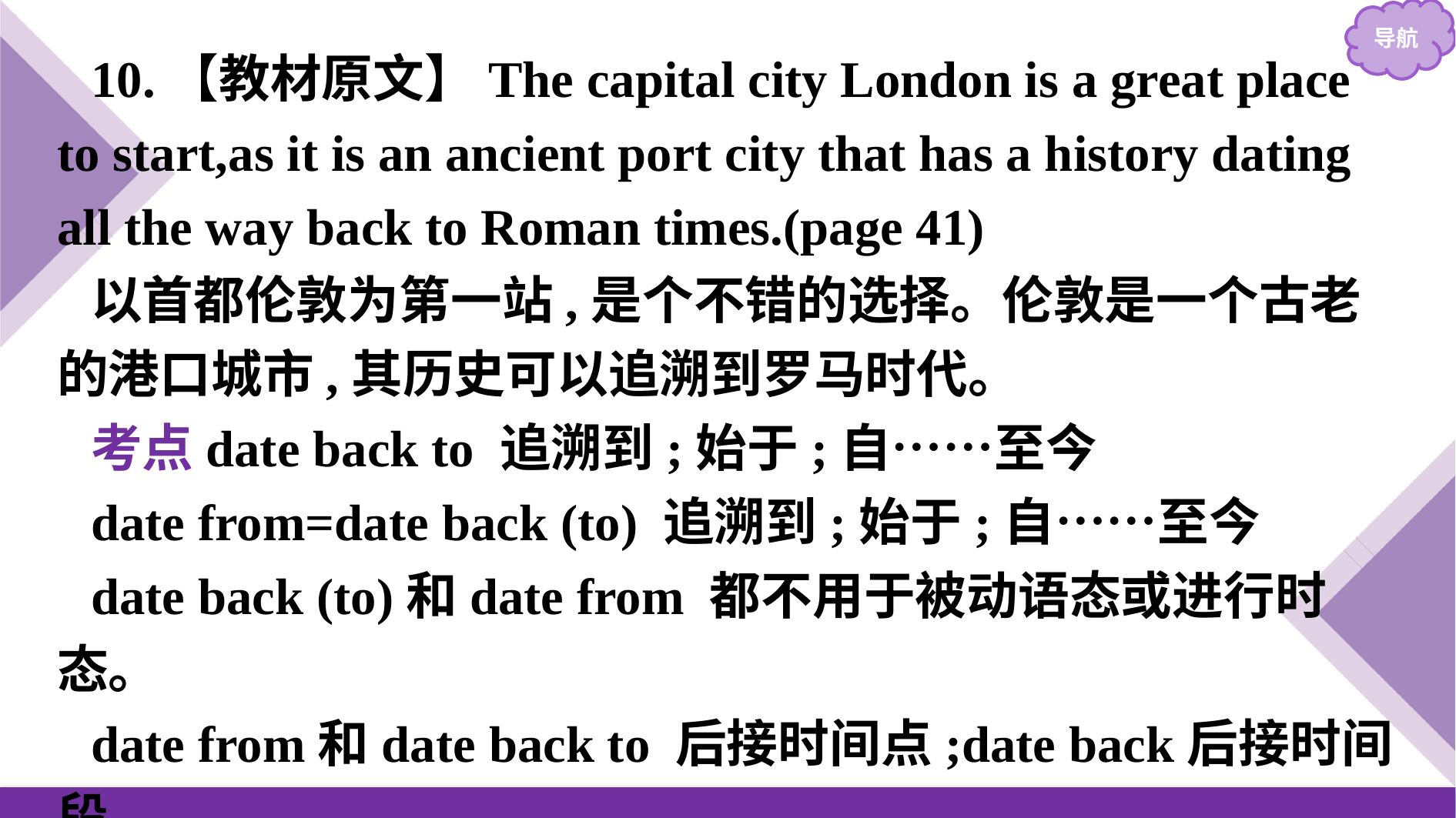

10.【教材原文】The capital city London is a great place to start,as it is an ancient port city that has a history dating all the way back to Roman times.(page 41)
以首都伦敦为第一站,是个不错的选择。伦敦是一个古老的港口城市,其历史可以追溯到罗马时代。
考点date back to 追溯到;始于;自……至今
date from=date back (to) 追溯到;始于;自……至今
date back (to)和date from 都不用于被动语态或进行时态。
date from和date back to 后接时间点;date back后接时间段。